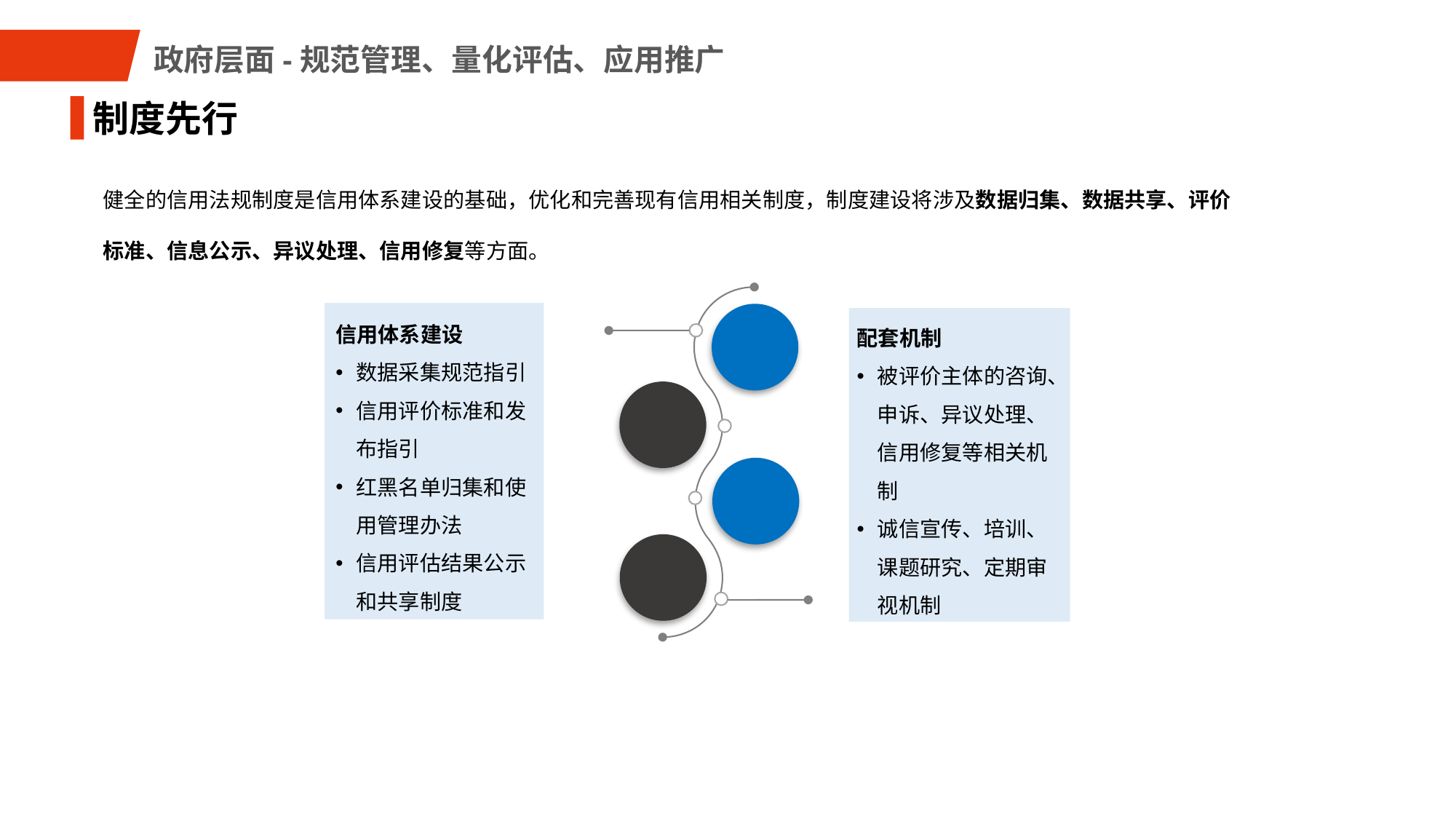

政府层面-规范管理、量化评估、应用推广
制度先行

健全的信用法规制度是信用体系建设的基础，优化和完善现有信用相关制度，制度建设将涉及数据归集、数据共享、评价标准、信息公示、异议处理、信用修复等方面。

配套机制
被评价主体的咨询、申诉、异议处理、信用修复等相关机制
诚信宣传、培训、课题研究、定期审视机制

信用体系建设
数据采集规范指引
信用评价标准和发布指引
红黑名单归集和使用管理办法
信用评估结果公示和共享制度